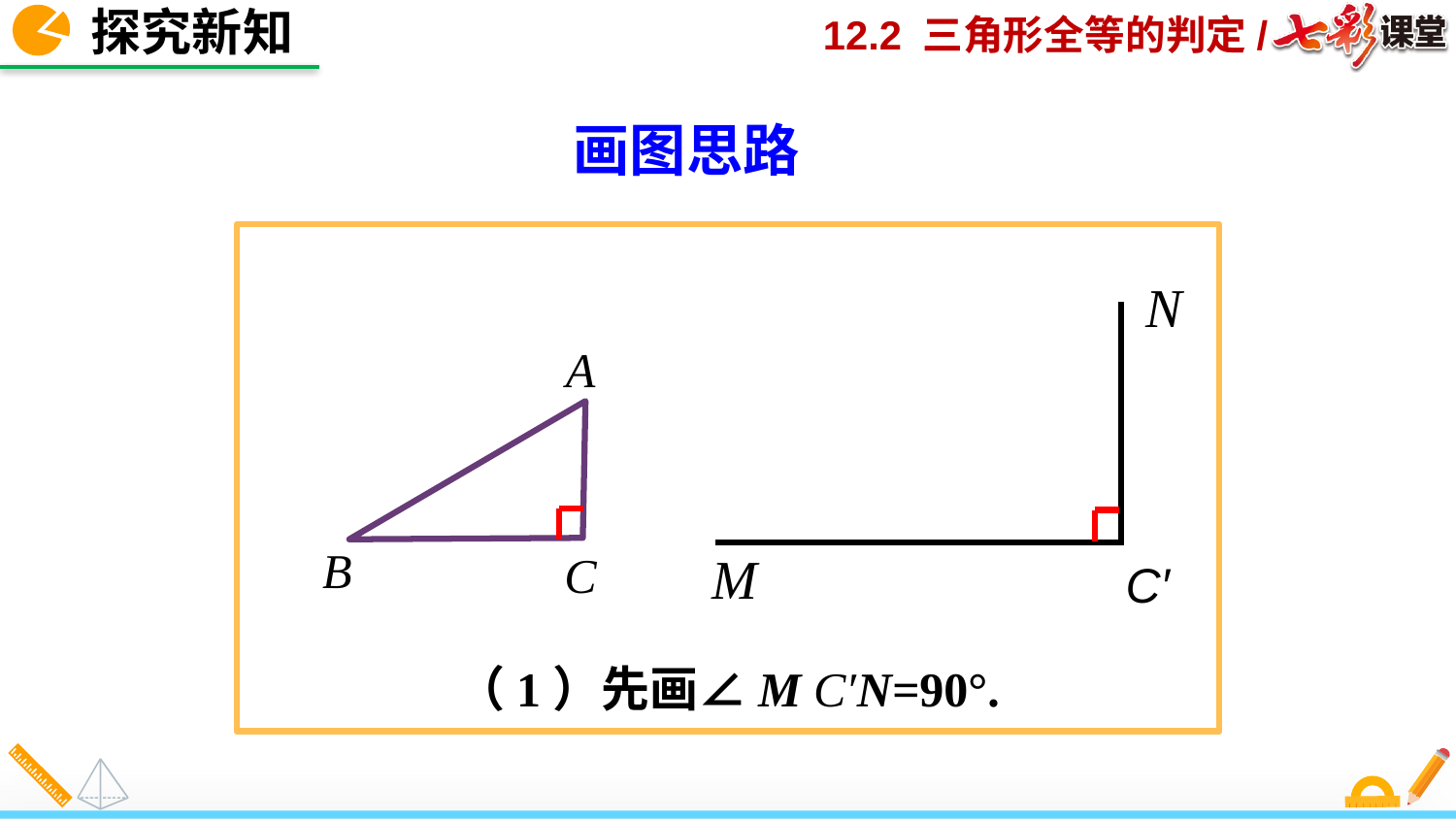

探究新知

画图思路

N
M
 C′
A

B
C
（1）先画∠M C′ N=90°.